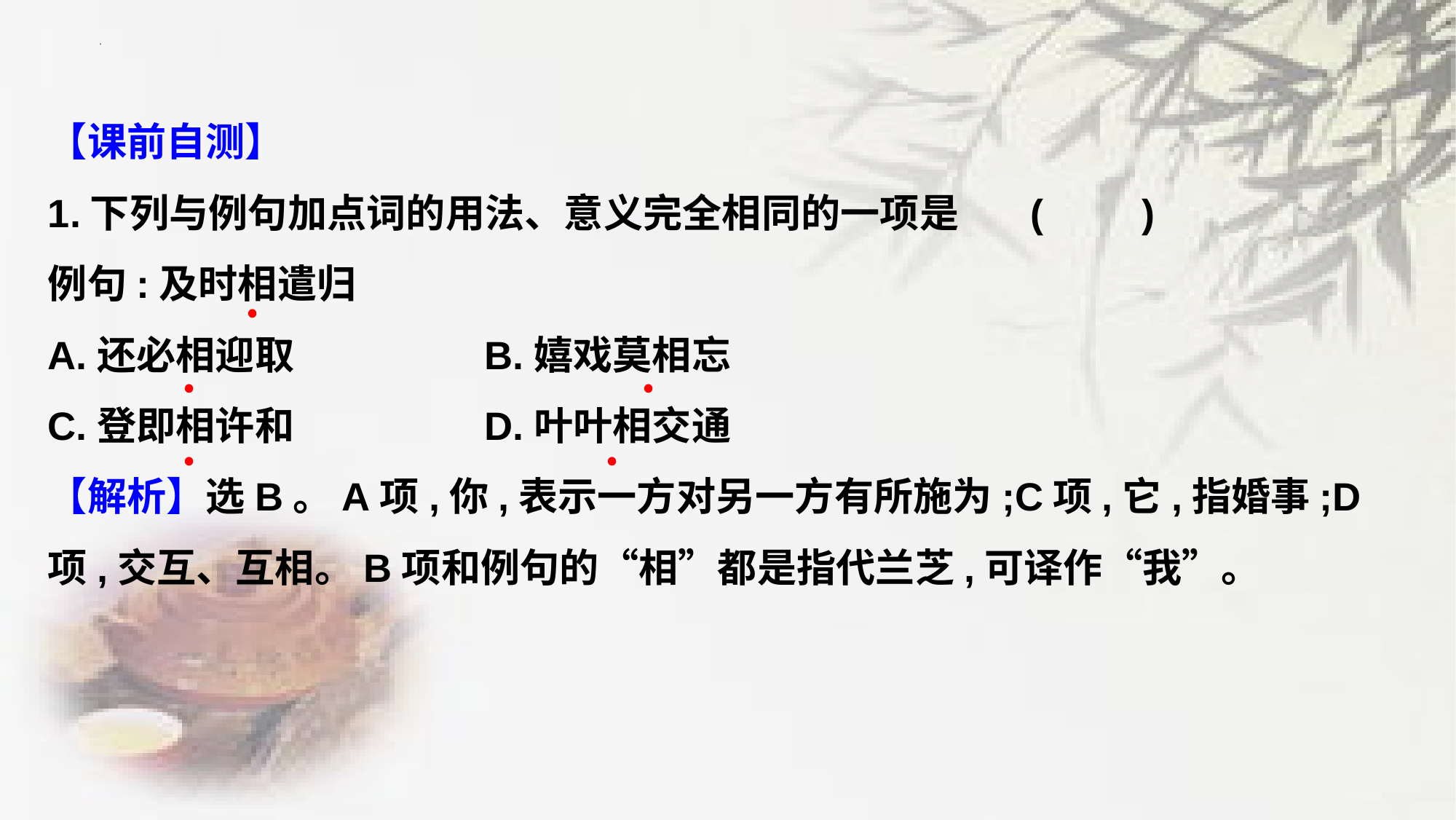

【课前自测】
1.下列与例句加点词的用法、意义完全相同的一项是	(　　)
例句:及时相遣归
A.还必相迎取　　　	B.嬉戏莫相忘
C.登即相许和　　　	D.叶叶相交通
【解析】选B。A项,你,表示一方对另一方有所施为;C项,它,指婚事;D项,交互、互相。B项和例句的“相”都是指代兰芝,可译作“我”。
﹒
﹒
﹒
﹒
﹒